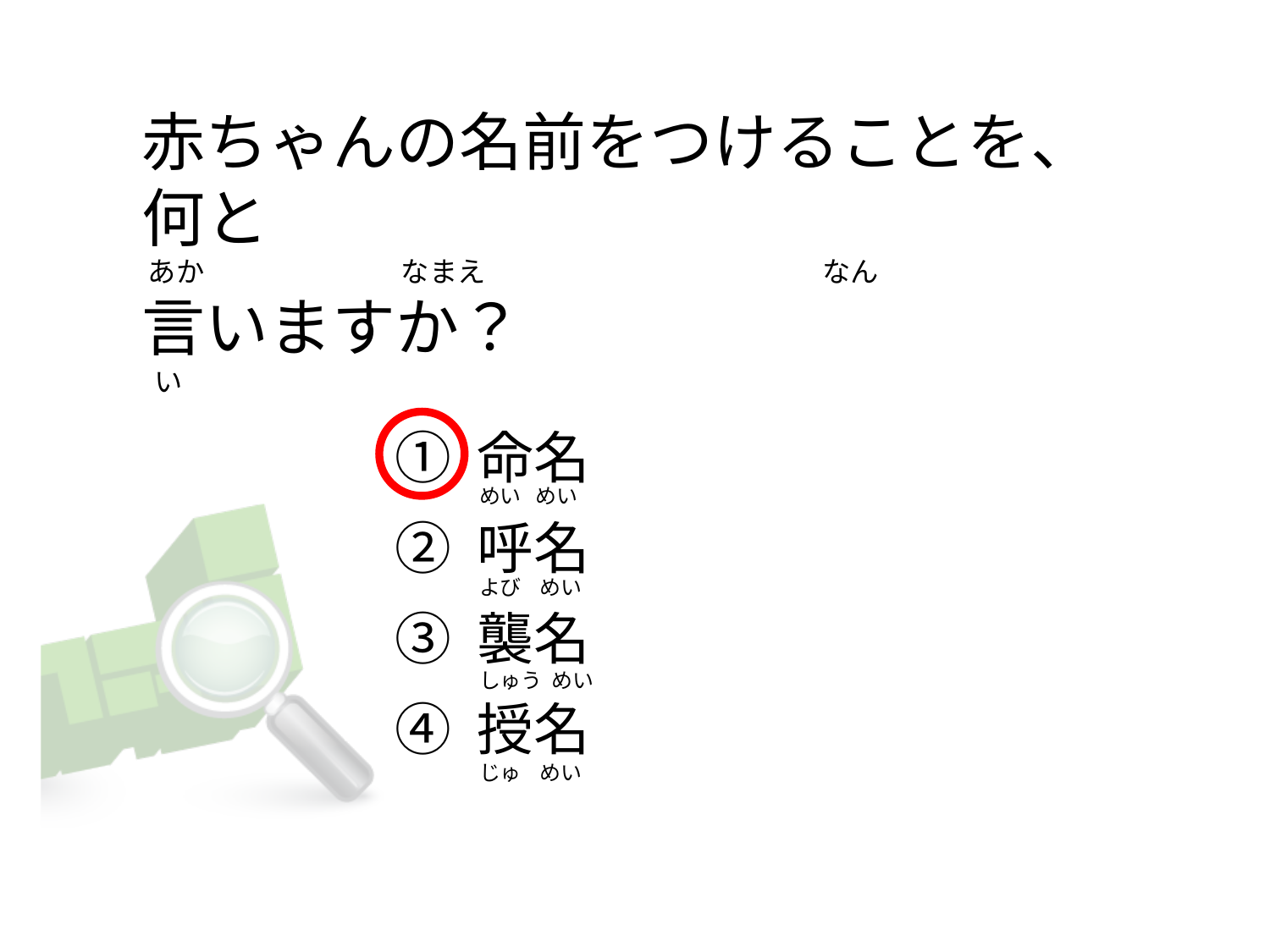

赤ちゃんの名前をつけることを、何と
 あか                               なまえ                                                     なん
言いますか？
  い

① 命名
② 呼名
③ 襲名
④ 授名
めい   めい
よび    めい
しゅう  めい
じゅ    めい